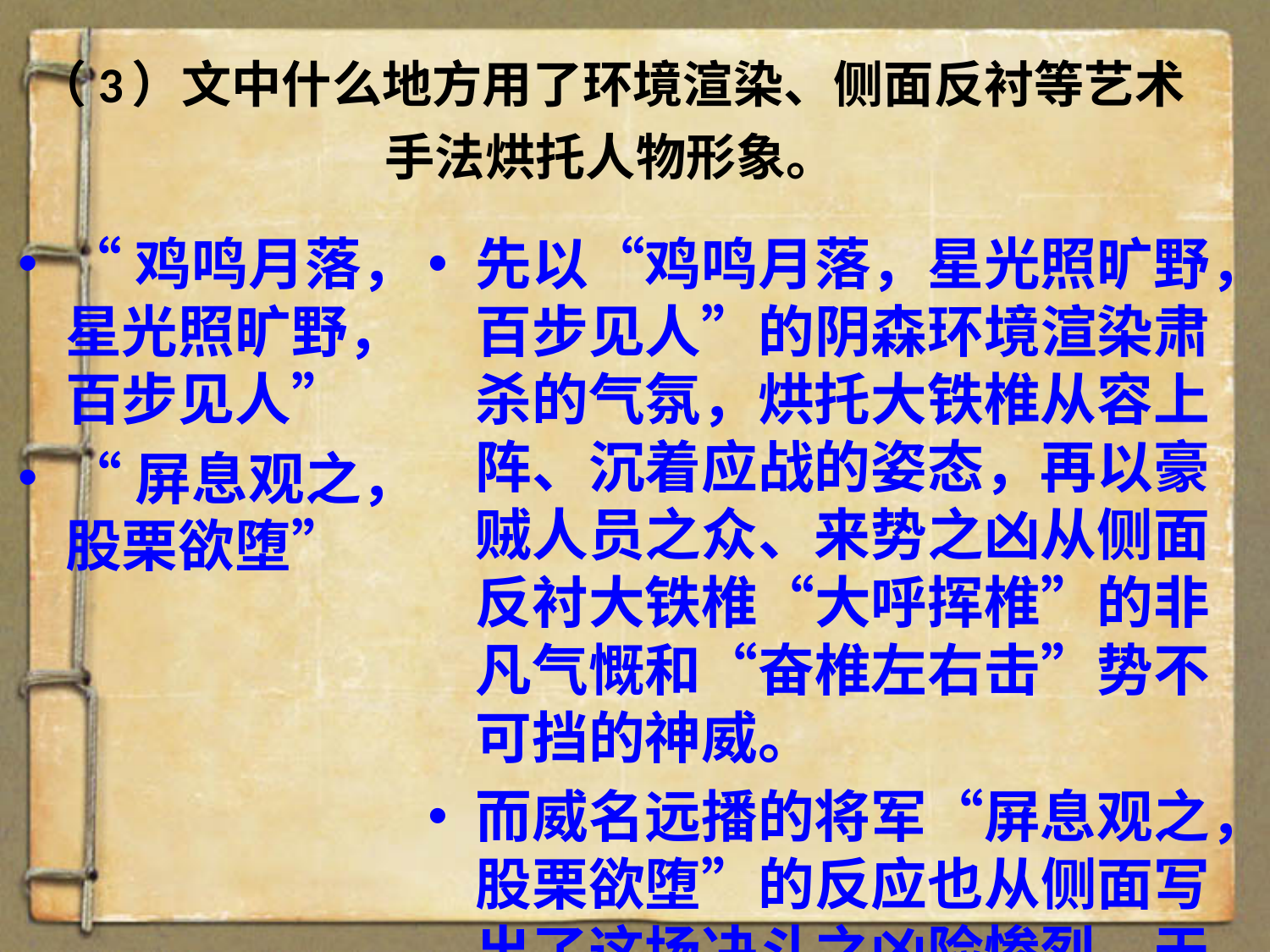

# （3）文中什么地方用了环境渲染、侧面反衬等艺术手法烘托人物形象。
“鸡鸣月落，星光照旷野，百步见人”
“屏息观之，股栗欲堕”

先以“鸡鸣月落，星光照旷野，百步见人”的阴森环境渲染肃杀的气氛，烘托大铁椎从容上阵、沉着应战的姿态，再以豪贼人员之众、来势之凶从侧面反衬大铁椎“大呼挥椎”的非凡气慨和“奋椎左右击”势不可挡的神威。
而威名远播的将军“屏息观之，股栗欲堕”的反应也从侧面写出了这场决斗之凶险惨烈、天昏地暗、惊心动魄。